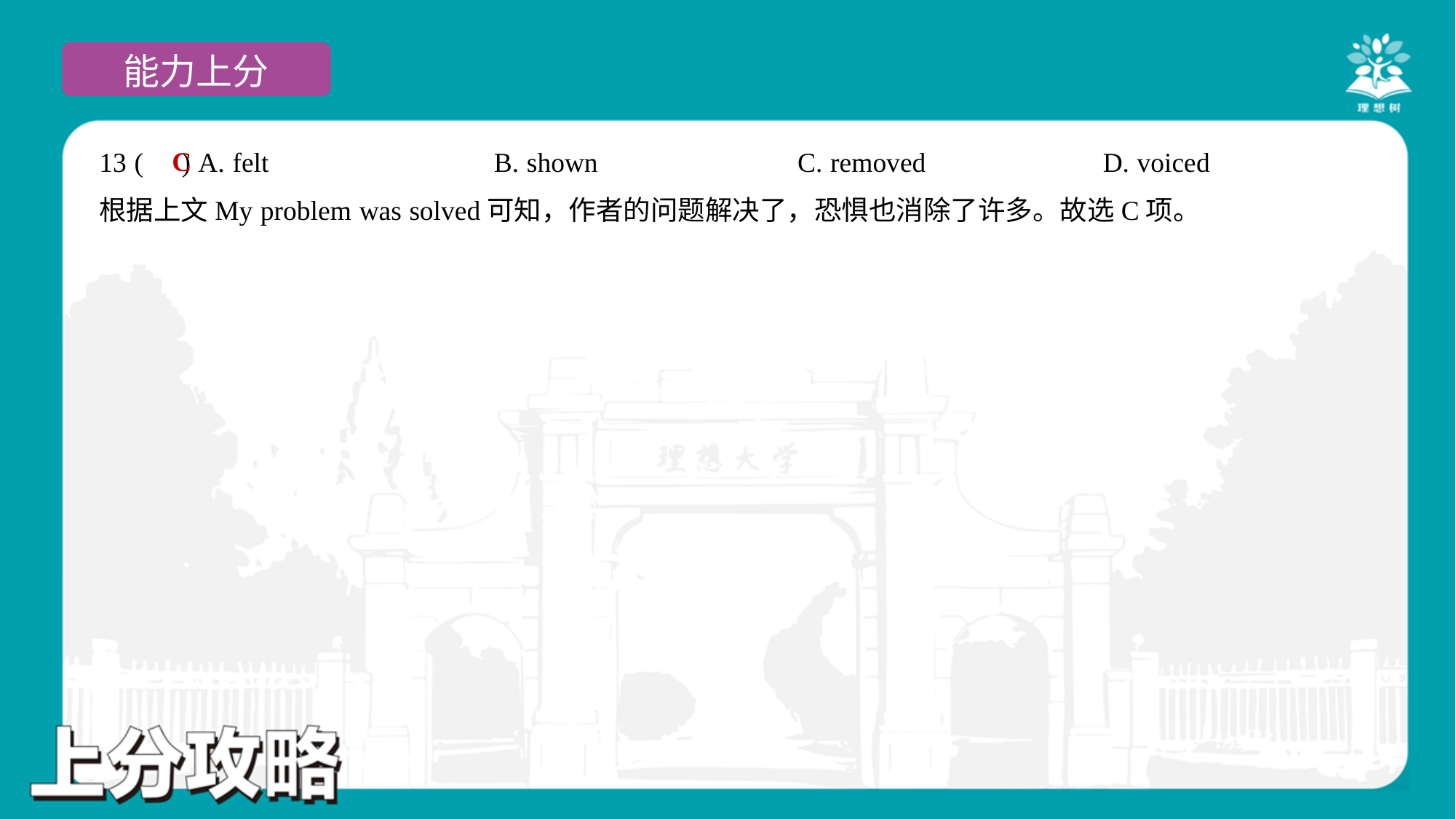

C
13 (     ) A. felt	B. shown	C. removed	D. voiced
根据上文My problem was solved可知，作者的问题解决了，恐惧也消除了许多。故选C项。